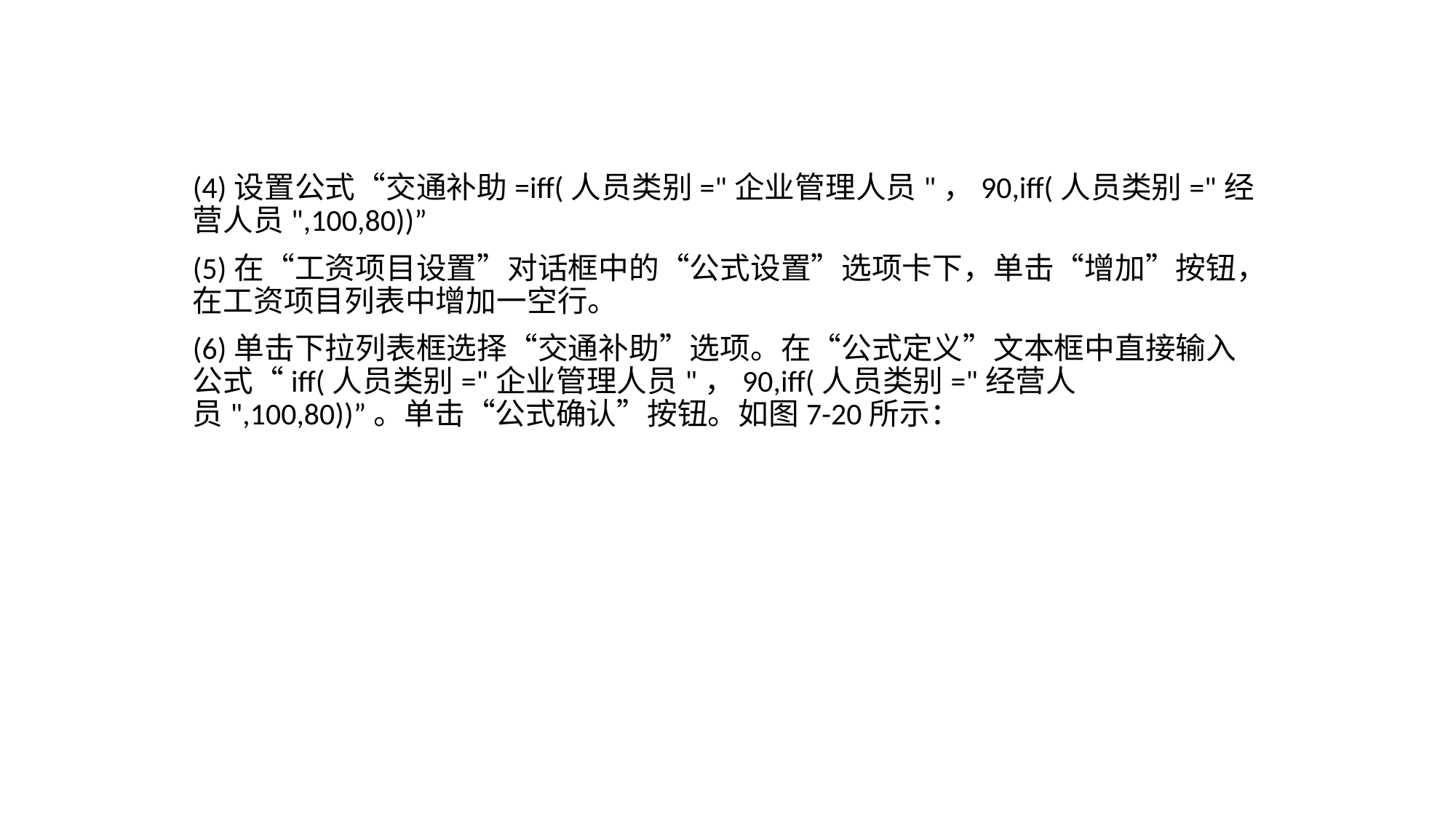

(4)设置公式“交通补助=iff(人员类别="企业管理人员"，90,iff(人员类别="经营人员",100,80))”
(5)在“工资项目设置”对话框中的“公式设置”选项卡下，单击“增加”按钮，在工资项目列表中增加一空行。
(6)单击下拉列表框选择“交通补助”选项。在“公式定义”文本框中直接输入公式“iff(人员类别="企业管理人员"，90,iff(人员类别="经营人员",100,80))”。单击“公式确认”按钮。如图7-20所示：